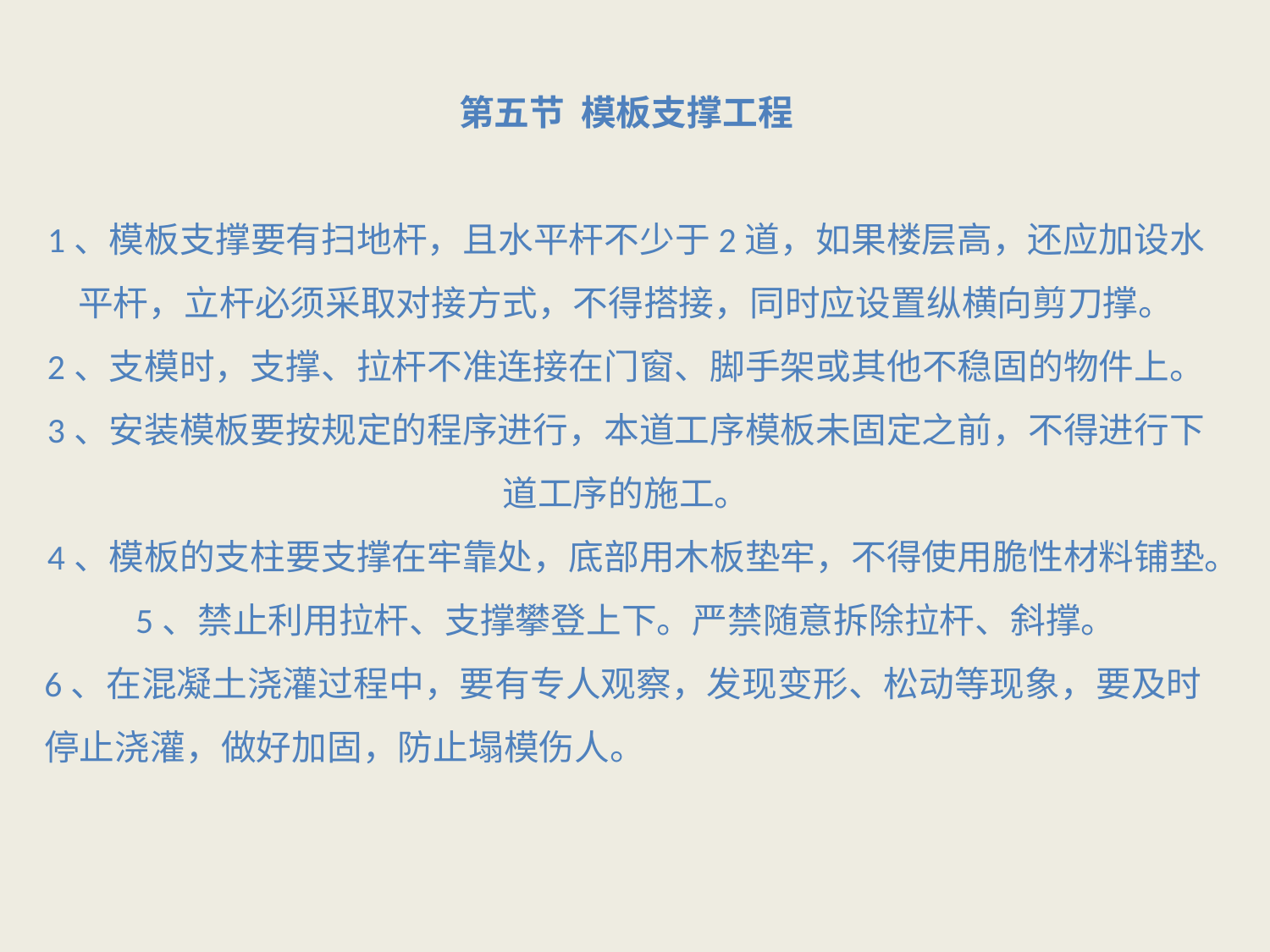

第五节  模板支撑工程
1、模板支撑要有扫地杆，且水平杆不少于2道，如果楼层高，还应加设水平杆，立杆必须采取对接方式，不得搭接，同时应设置纵横向剪刀撑。2、支模时，支撑、拉杆不准连接在门窗、脚手架或其他不稳固的物件上。3、安装模板要按规定的程序进行，本道工序模板未固定之前，不得进行下道工序的施工。4、模板的支柱要支撑在牢靠处，底部用木板垫牢，不得使用脆性材料铺垫。5、禁止利用拉杆、支撑攀登上下。严禁随意拆除拉杆、斜撑。6、在混凝土浇灌过程中，要有专人观察，发现变形、松动等现象，要及时停止浇灌，做好加固，防止塌模伤人。